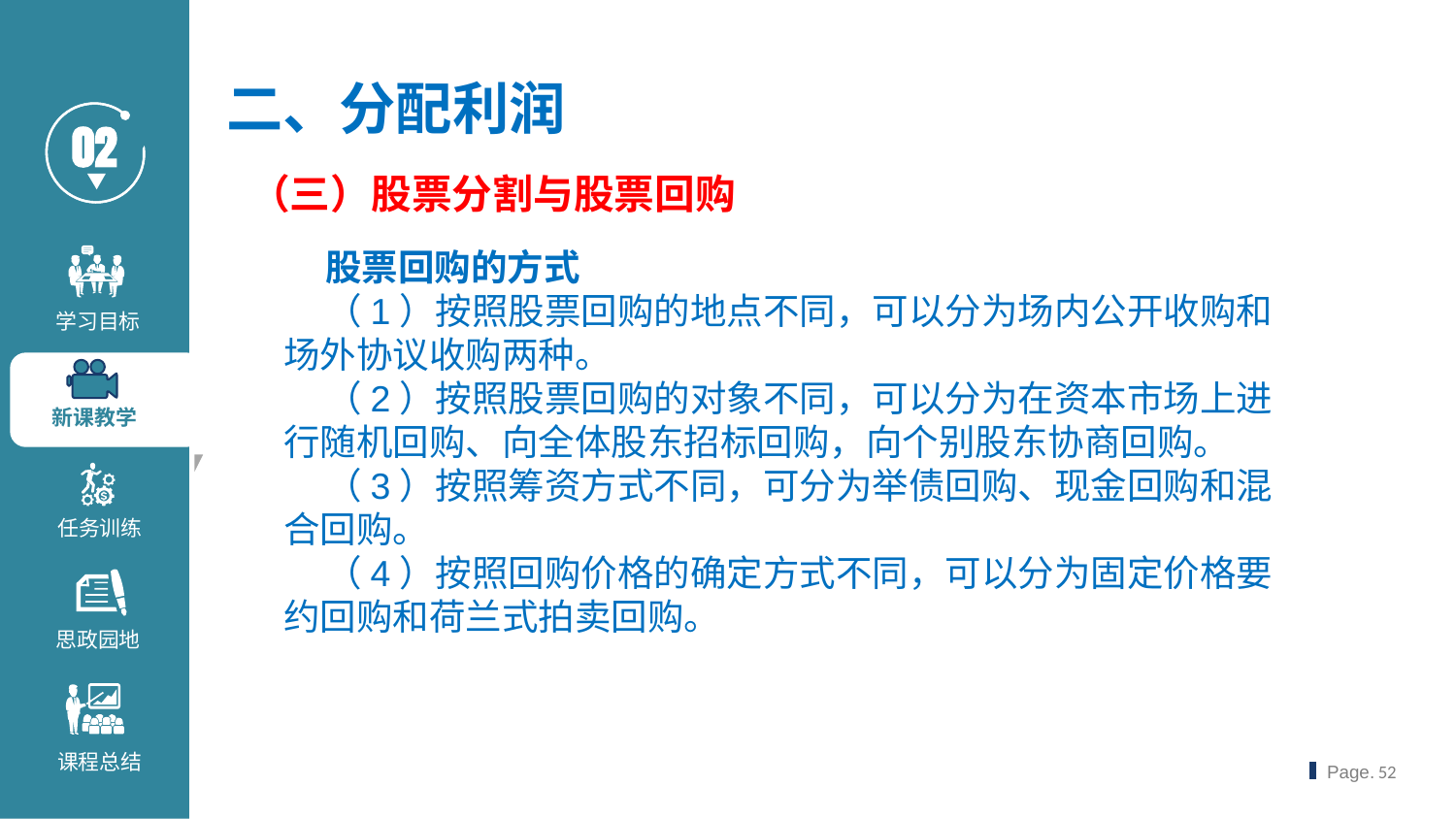

二、分配利润
（三）股票分割与股票回购
    股票回购的方式
    （1）按照股票回购的地点不同，可以分为场内公开收购和场外协议收购两种。
    （2）按照股票回购的对象不同，可以分为在资本市场上进行随机回购、向全体股东招标回购，向个别股东协商回购。
    （3）按照筹资方式不同，可分为举债回购、现金回购和混合回购。
    （4）按照回购价格的确定方式不同，可以分为固定价格要约回购和荷兰式拍卖回购。